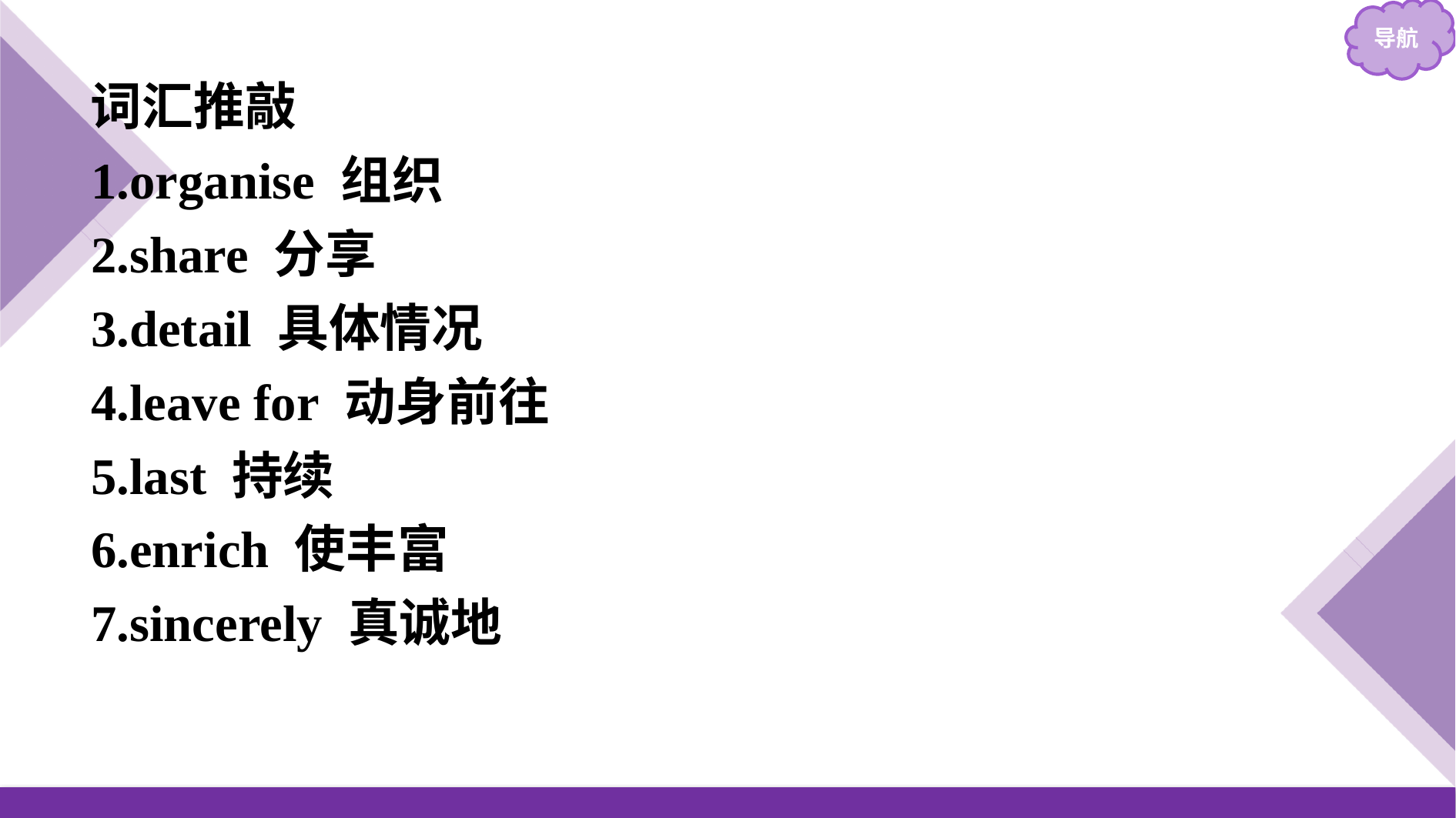

词汇推敲
1.organise 组织
2.share 分享
3.detail 具体情况
4.leave for 动身前往
5.last 持续
6.enrich 使丰富
7.sincerely 真诚地